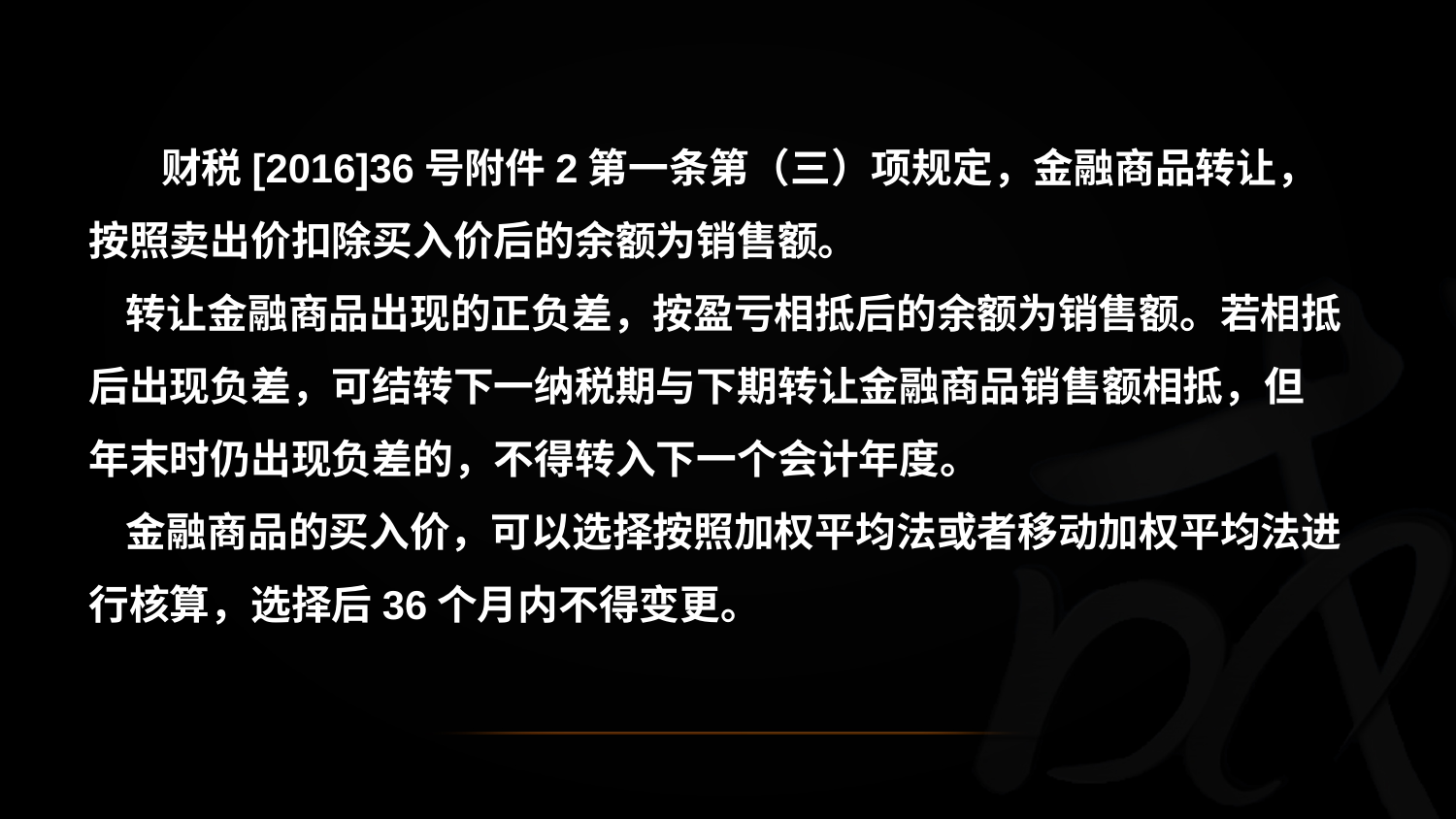

财税[2016]36号附件2第一条第（三）项规定，金融商品转让，按照卖出价扣除买入价后的余额为销售额。
   转让金融商品出现的正负差，按盈亏相抵后的余额为销售额。若相抵后出现负差，可结转下一纳税期与下期转让金融商品销售额相抵，但年末时仍出现负差的，不得转入下一个会计年度。
   金融商品的买入价，可以选择按照加权平均法或者移动加权平均法进行核算，选择后36个月内不得变更。